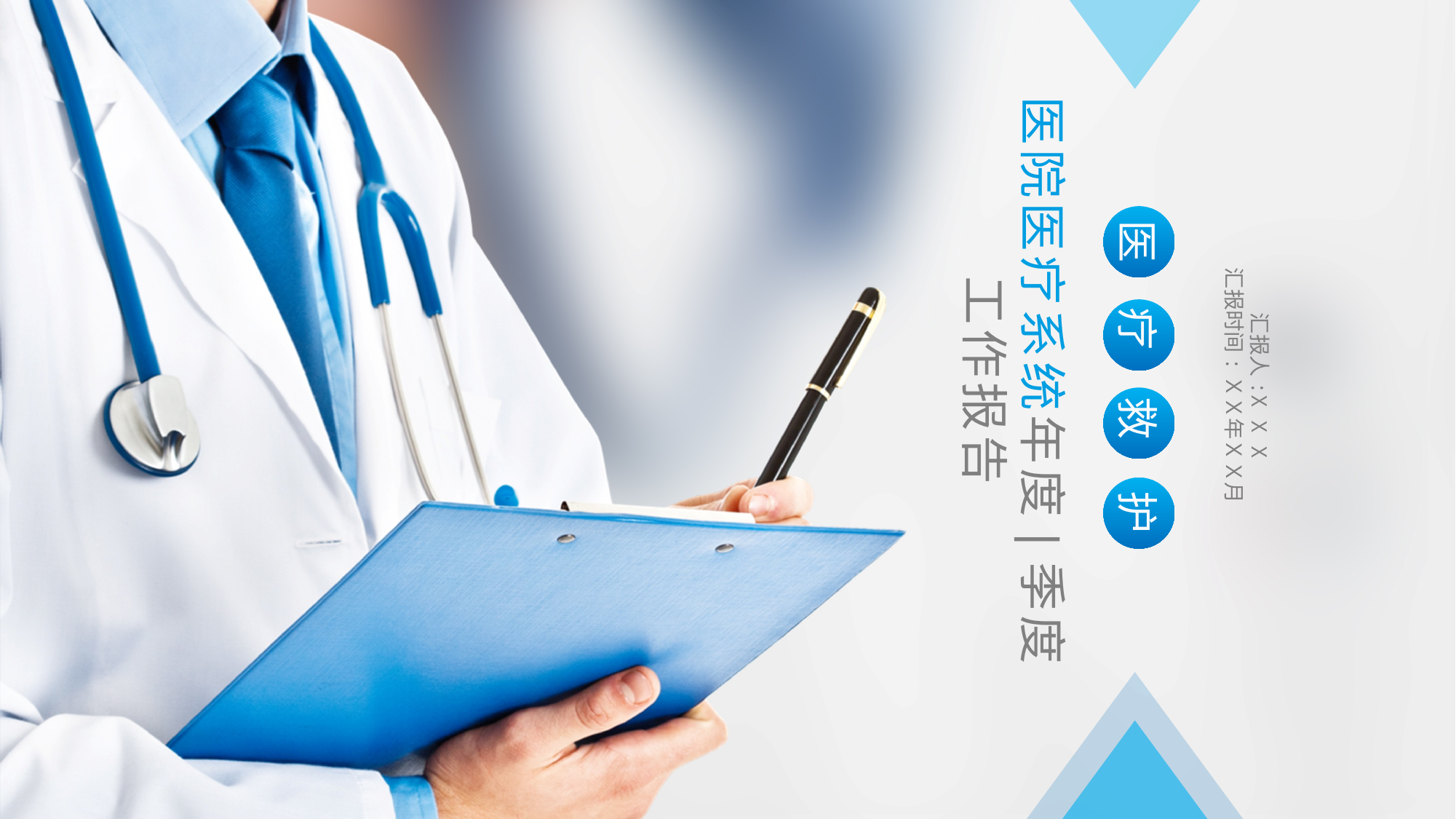

医院医疗系统年度|季度
工作报告

医
汇报人:X X X
汇报时间:ＸＸ年ＸＸ月
疗

救

护